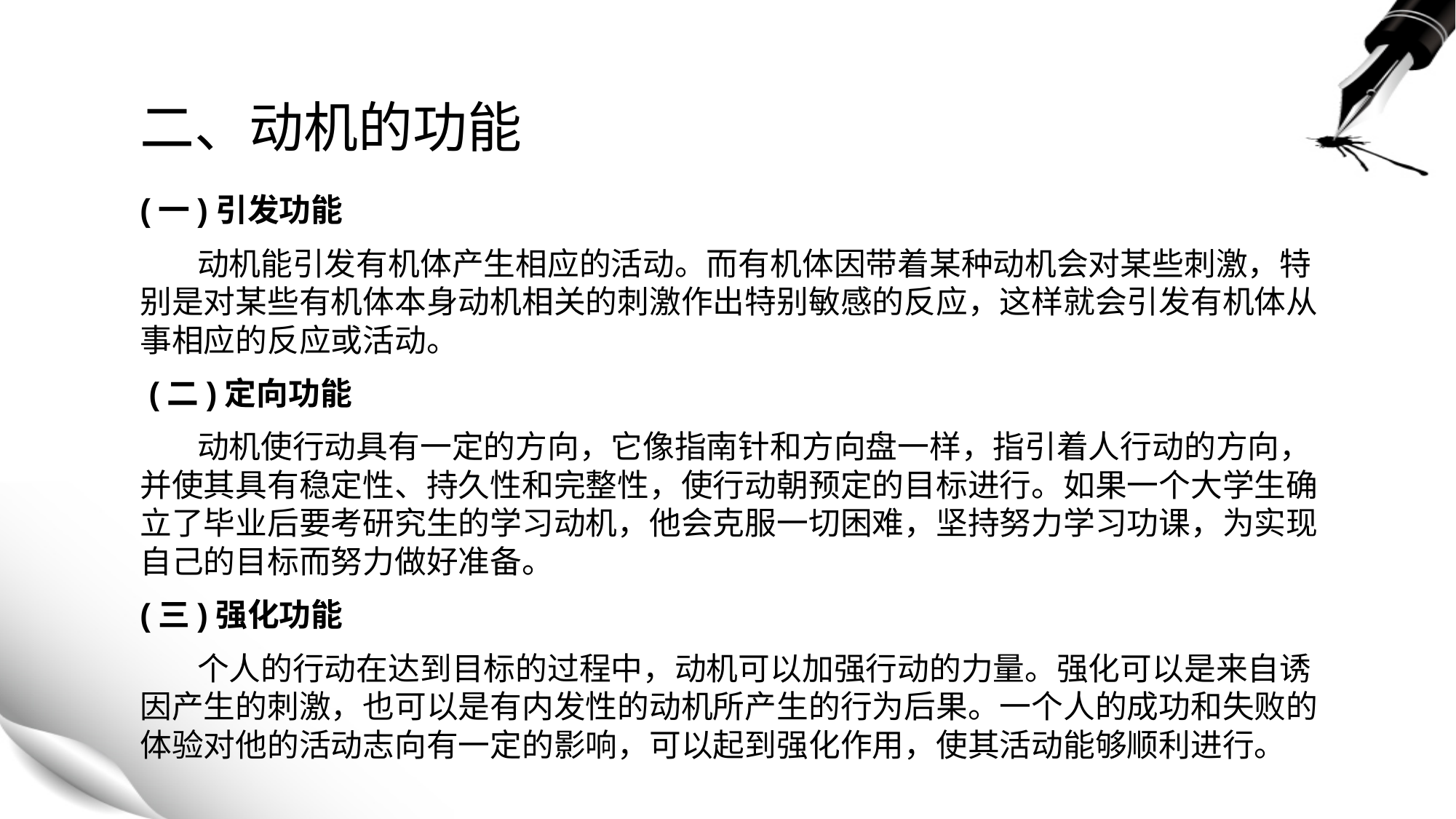

# 二、动机的功能
(一)引发功能
       动机能引发有机体产生相应的活动。而有机体因带着某种动机会对某些刺激，特别是对某些有机体本身动机相关的刺激作出特别敏感的反应，这样就会引发有机体从事相应的反应或活动。
 (二)定向功能
       动机使行动具有一定的方向，它像指南针和方向盘一样，指引着人行动的方向，并使其具有稳定性、持久性和完整性，使行动朝预定的目标进行。如果一个大学生确立了毕业后要考研究生的学习动机，他会克服一切困难，坚持努力学习功课，为实现自己的目标而努力做好准备。
(三)强化功能
       个人的行动在达到目标的过程中，动机可以加强行动的力量。强化可以是来自诱因产生的刺激，也可以是有内发性的动机所产生的行为后果。一个人的成功和失败的体验对他的活动志向有一定的影响，可以起到强化作用，使其活动能够顺利进行。